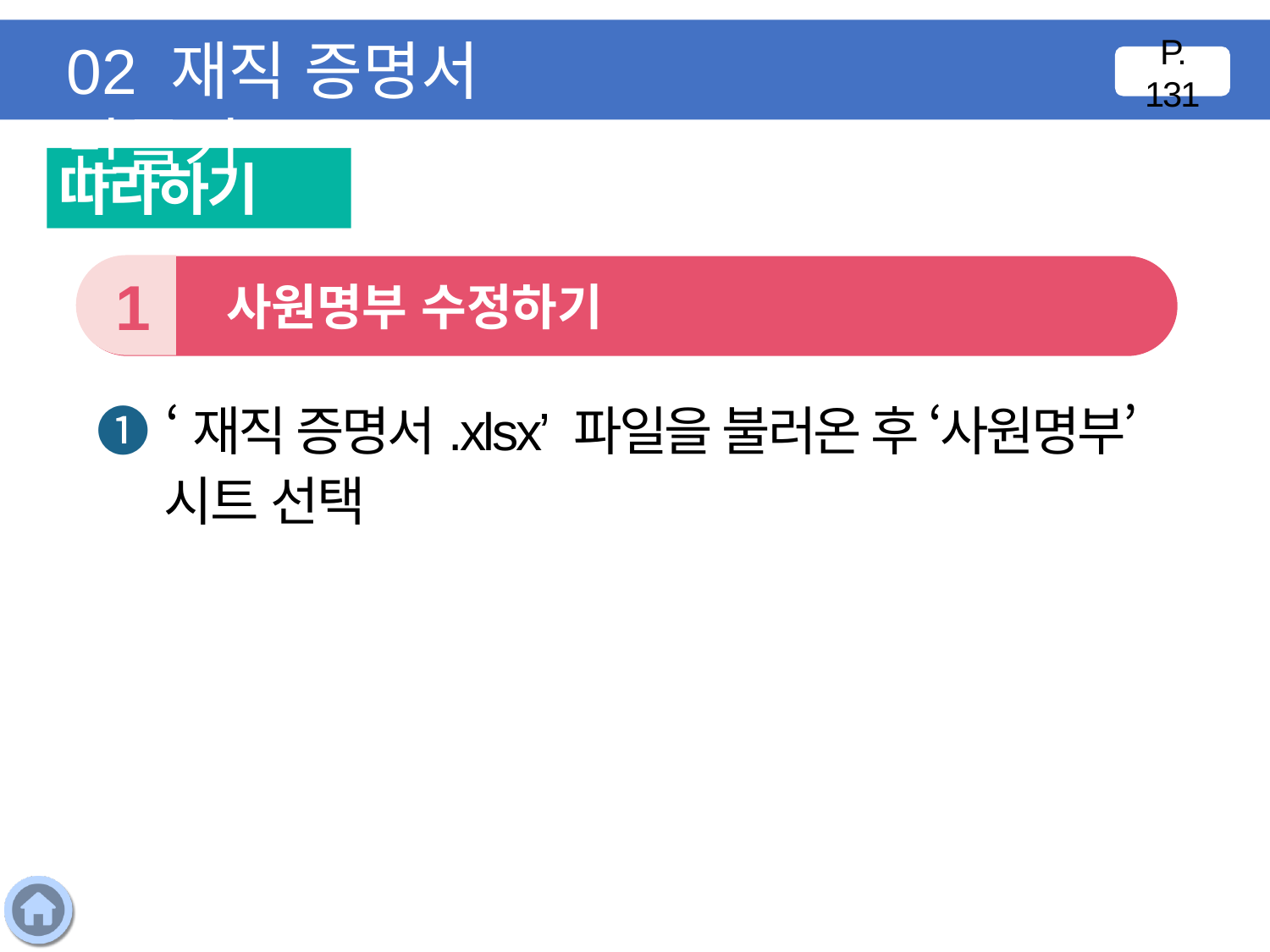

02 재직 증명서 만들기
P. 131
따라하기
1
        사원명부 수정하기
❶ ‘재직 증명서.xlsx’ 파일을 불러온 후 ‘사원명부’ 시트 선택